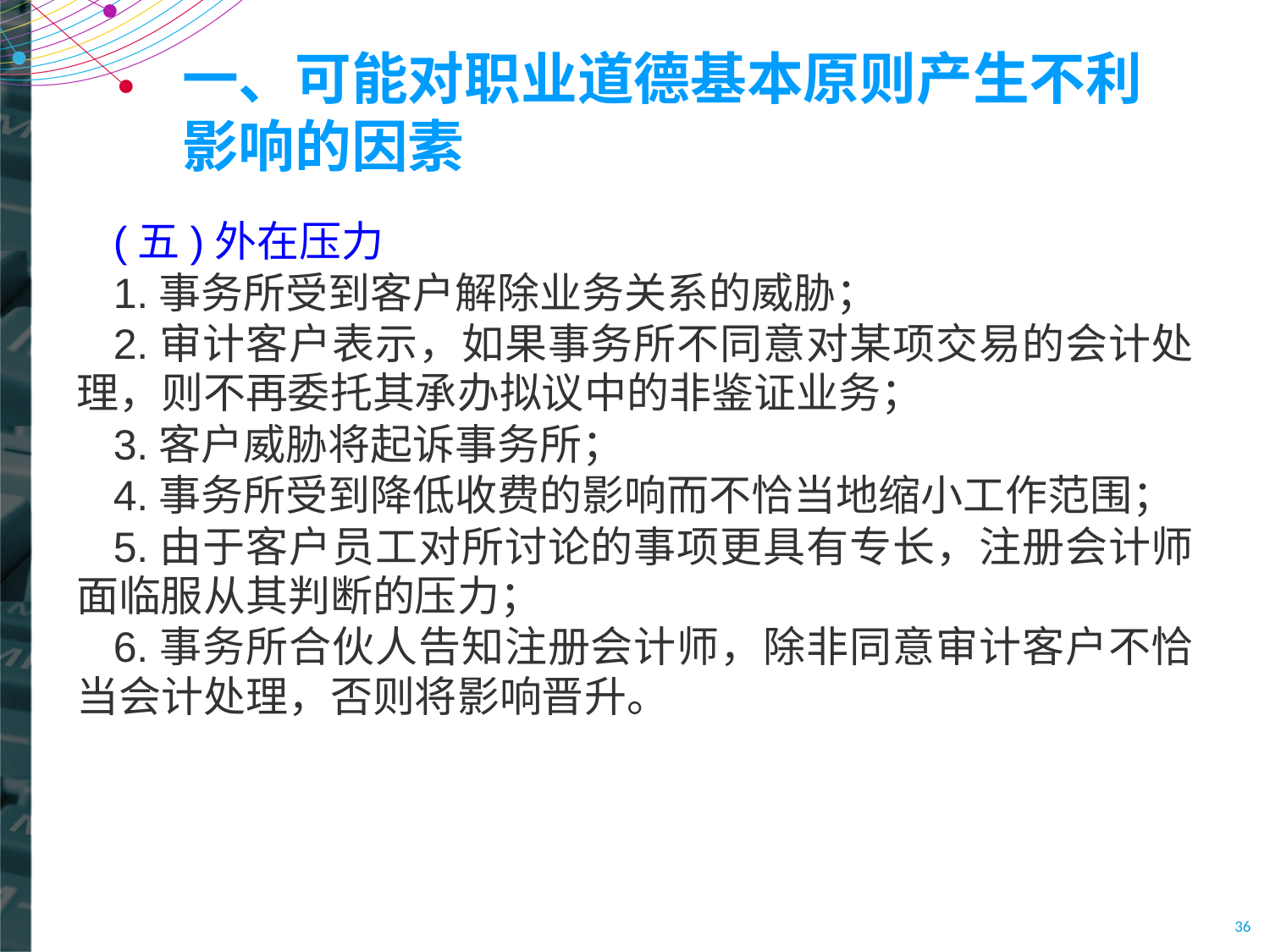

# 一、可能对职业道德基本原则产生不利影响的因素

(五)外在压力
1.事务所受到客户解除业务关系的威胁；
2.审计客户表示，如果事务所不同意对某项交易的会计处理，则不再委托其承办拟议中的非鉴证业务；
3.客户威胁将起诉事务所；
4.事务所受到降低收费的影响而不恰当地缩小工作范围；
5.由于客户员工对所讨论的事项更具有专长，注册会计师面临服从其判断的压力；
6.事务所合伙人告知注册会计师，除非同意审计客户不恰当会计处理，否则将影响晋升。